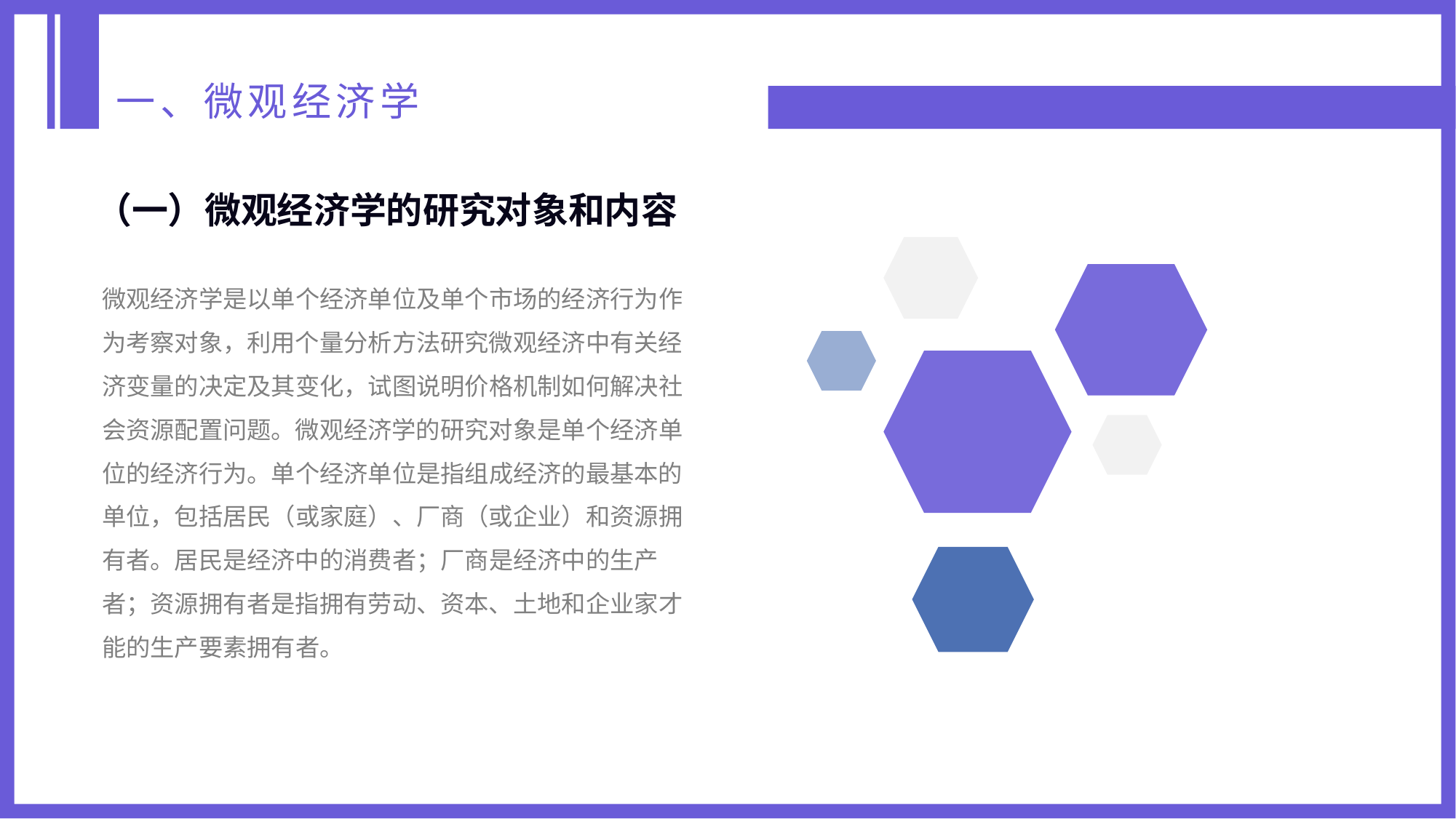

一、微观经济学
（一）微观经济学的研究对象和内容

微观经济学是以单个经济单位及单个市场的经济行为作为考察对象，利用个量分析方法研究微观经济中有关经济变量的决定及其变化，试图说明价格机制如何解决社会资源配置问题。微观经济学的研究对象是单个经济单位的经济行为。单个经济单位是指组成经济的最基本的单位，包括居民（或家庭）、厂商（或企业）和资源拥有者。居民是经济中的消费者；厂商是经济中的生产者；资源拥有者是指拥有劳动、资本、土地和企业家才能的生产要素拥有者。